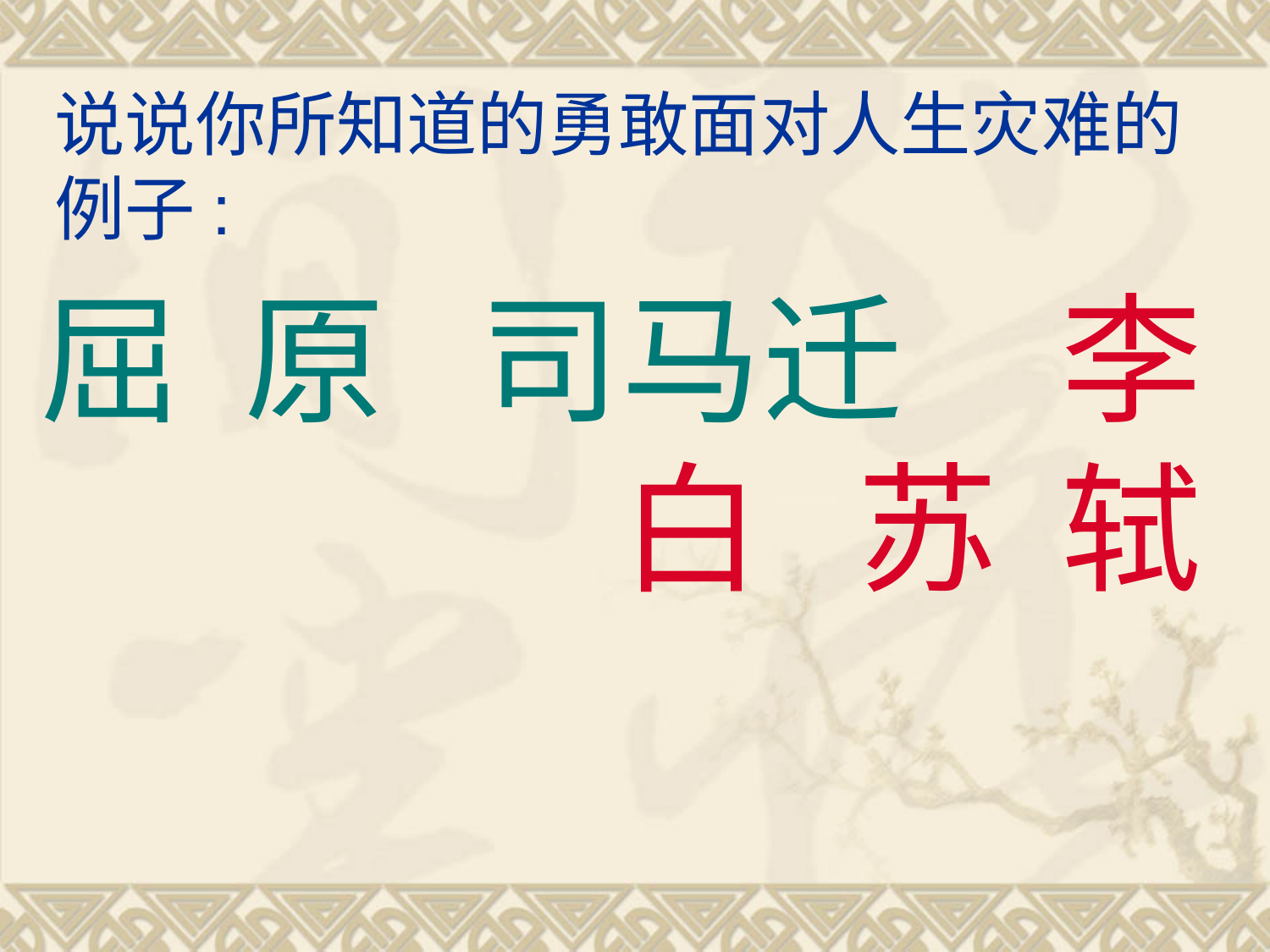

# 说说你所知道的勇敢面对人生灾难的例子:
屈  原   司马迁     李  白   苏  轼